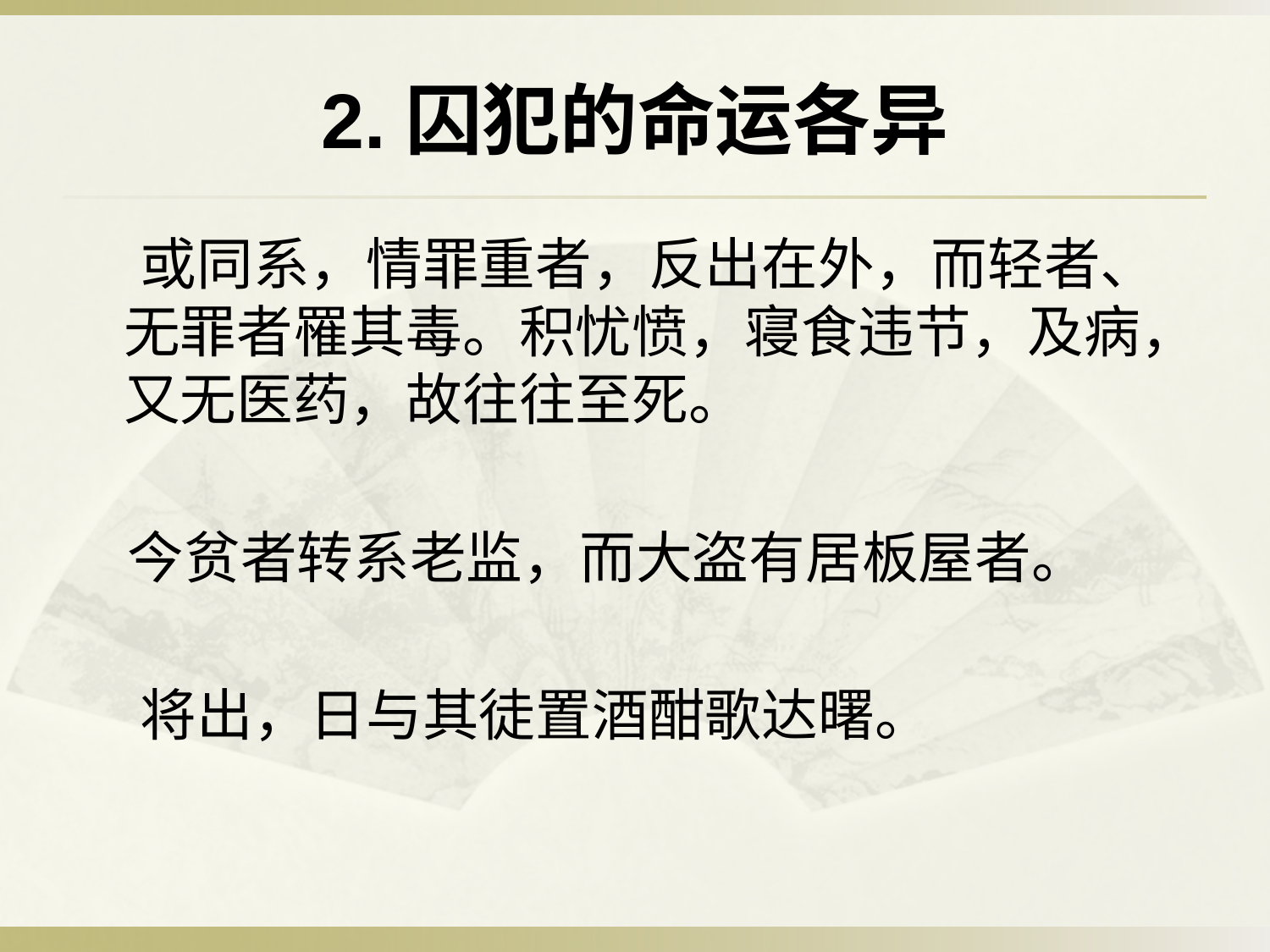

# 2.囚犯的命运各异
    或同系，情罪重者，反出在外，而轻者、无罪者罹其毒。积忧愤，寝食违节，及病，又无医药，故往往至死。

   今贫者转系老监，而大盗有居板屋者。

    将出，日与其徒置酒酣歌达曙。